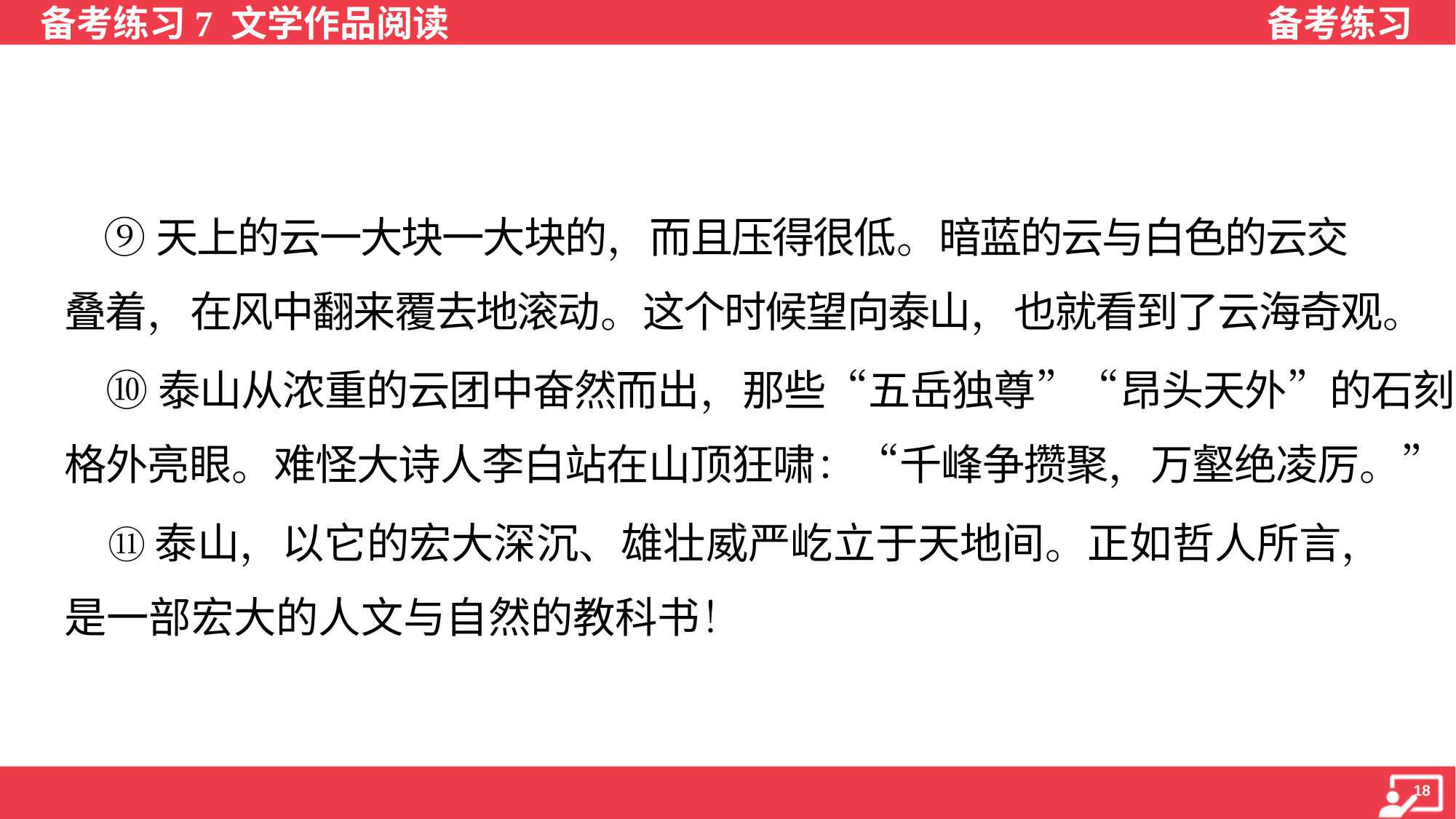

⑨天上的云一大块一大块的，而且压得很低。暗蓝的云与白色的云交
叠着，在风中翻来覆去地滚动。这个时候望向泰山，也就看到了云海奇观。
    ⑩泰山从浓重的云团中奋然而出，那些“五岳独尊”“昂头天外”的石刻
格外亮眼。难怪大诗人李白站在山顶狂啸：“千峰争攒聚，万壑绝凌厉。”
    ⑪泰山，以它的宏大深沉、雄壮威严屹立于天地间。正如哲人所言，
是一部宏大的人文与自然的教科书！